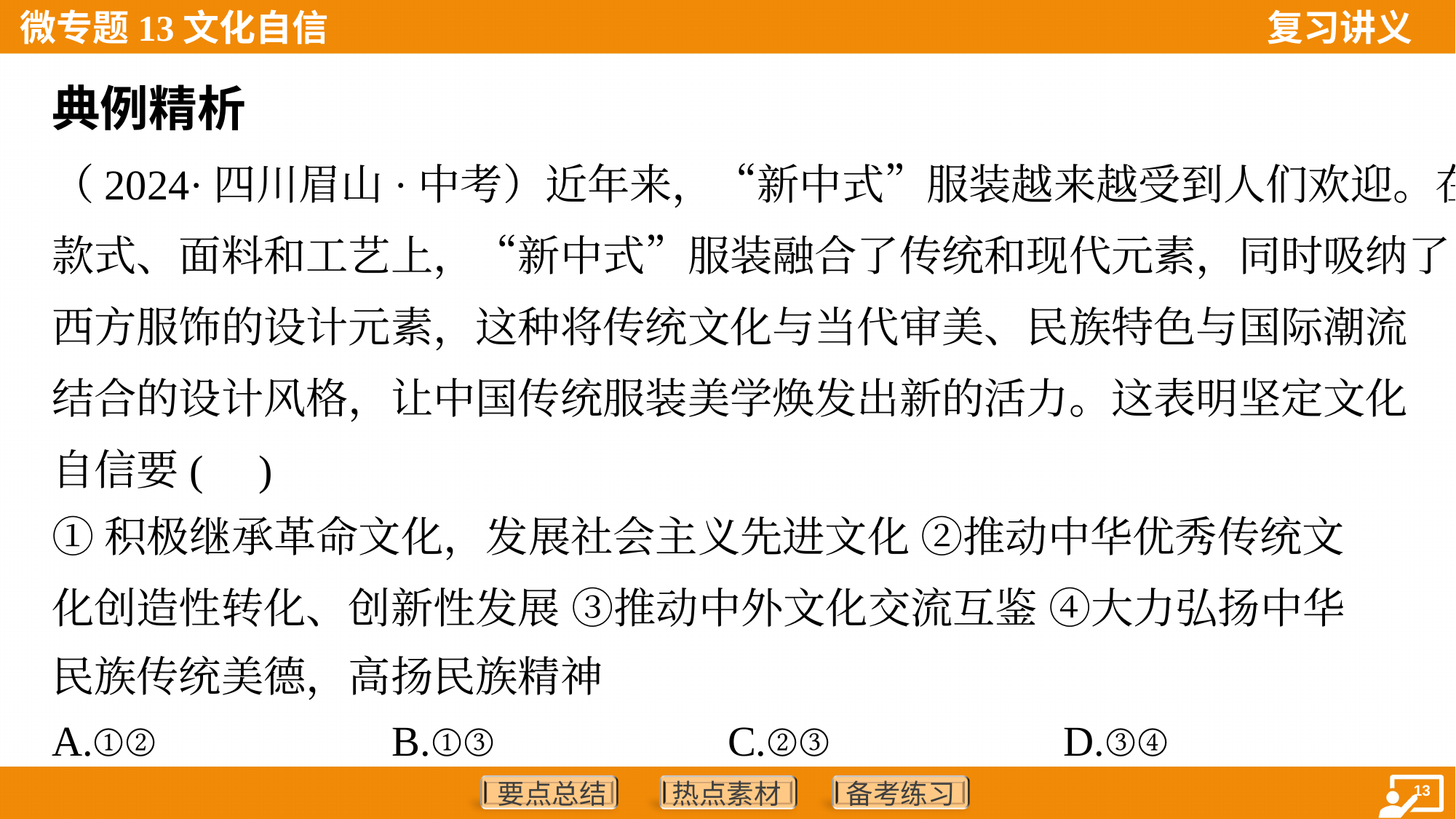

典例精析
（2024·四川眉山·中考）近年来，“新中式”服装越来越受到人们欢迎。在
款式、面料和工艺上，“新中式”服装融合了传统和现代元素，同时吸纳了
西方服饰的设计元素，这种将传统文化与当代审美、民族特色与国际潮流
结合的设计风格，让中国传统服装美学焕发出新的活力。这表明坚定文化
自信要(     )
①积极继承革命文化，发展社会主义先进文化 ②推动中华优秀传统文
化创造性转化、创新性发展 ③推动中外文化交流互鉴 ④大力弘扬中华
民族传统美德，高扬民族精神
A.①②	B.①③	C.②③	D.③④